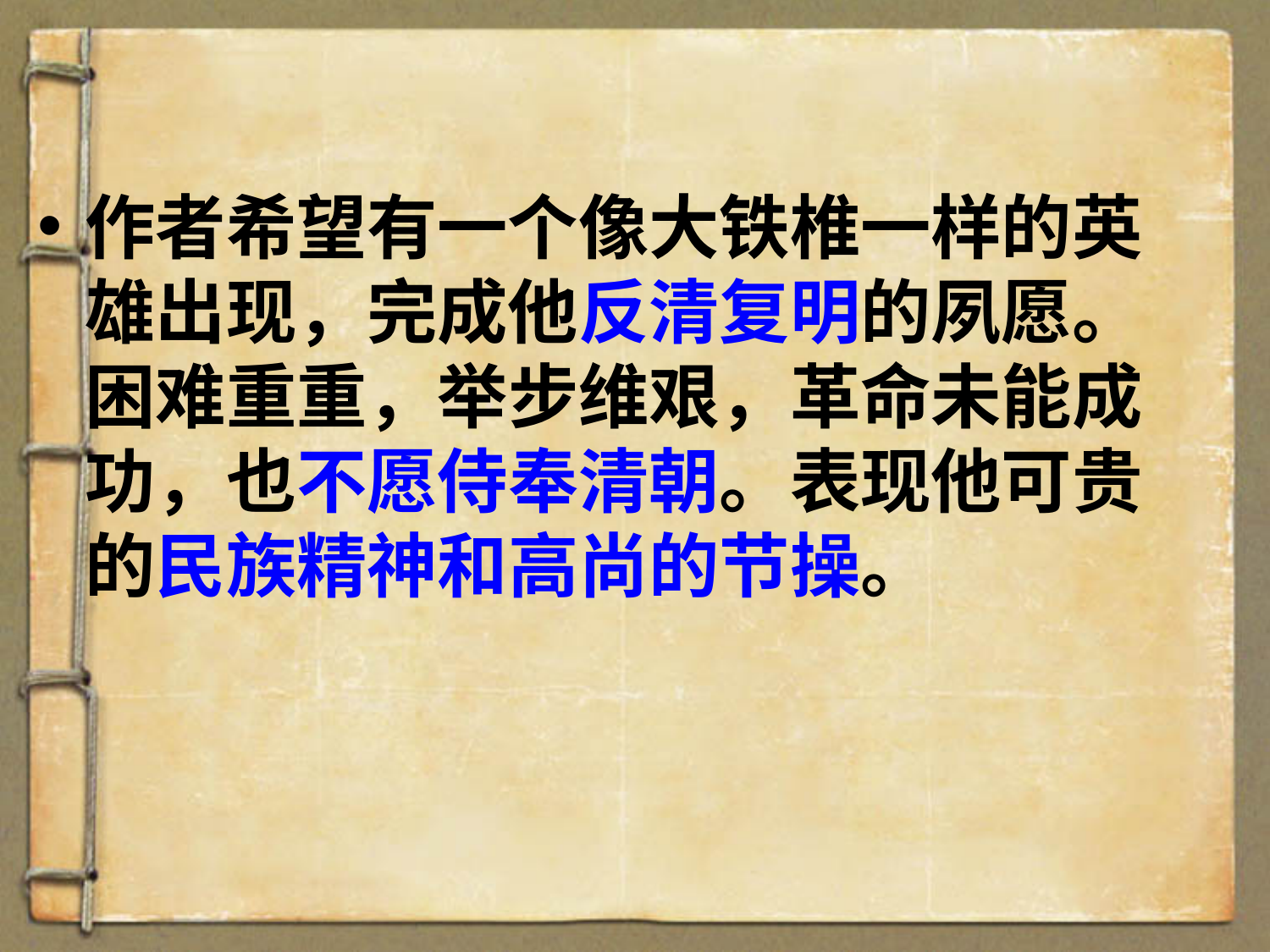

作者希望有一个像大铁椎一样的英雄出现，完成他反清复明的夙愿。困难重重，举步维艰，革命未能成功，也不愿侍奉清朝。表现他可贵的民族精神和高尚的节操。